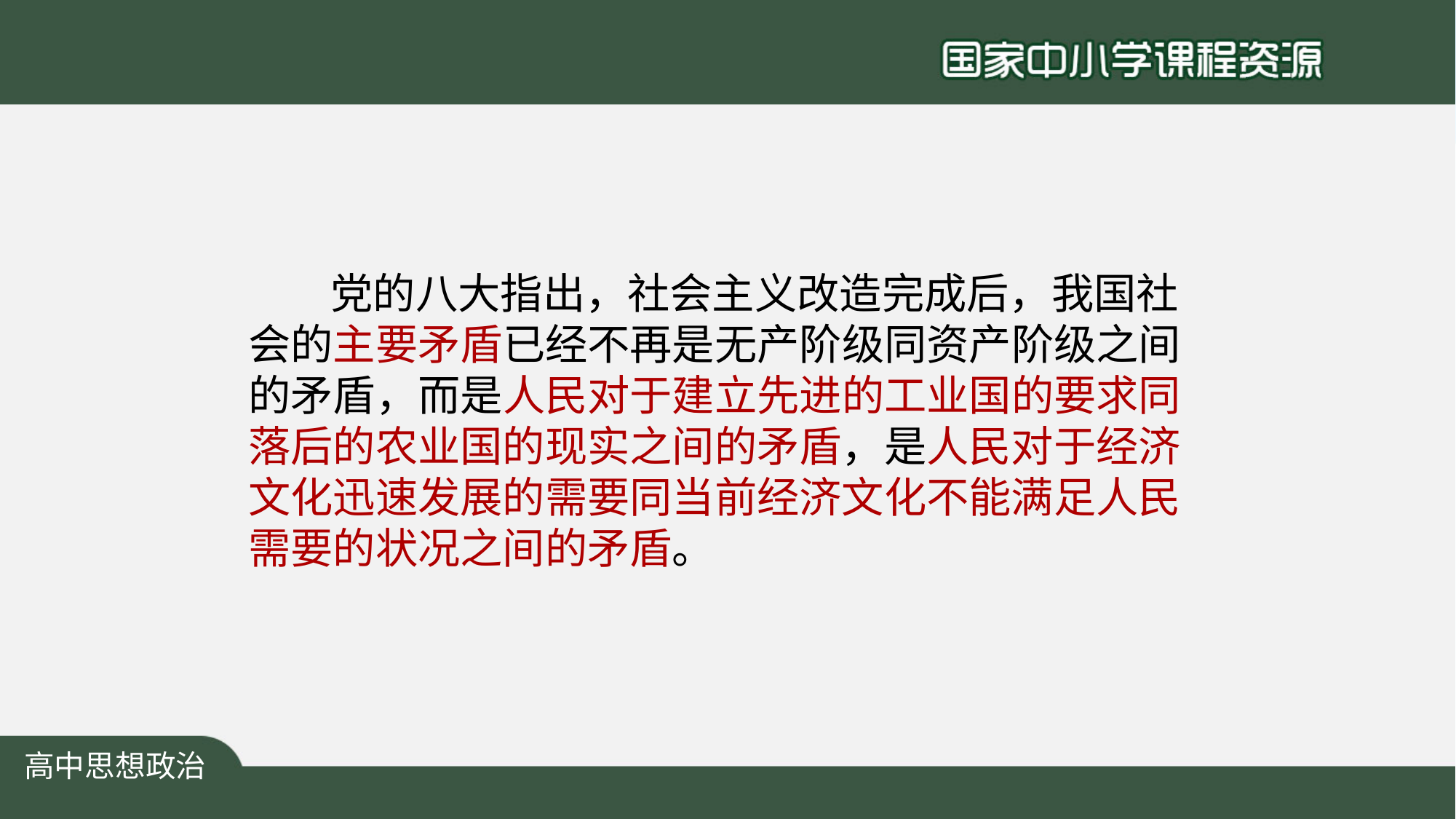

党的八大指出，社会主义改造完成后，我国社会的主要矛盾已经不再是无产阶级同资产阶级之间的矛盾，而是人民对于建立先进的工业国的要求同落后的农业国的现实之间的矛盾，是人民对于经济文化迅速发展的需要同当前经济文化不能满足人民需要的状况之间的矛盾。